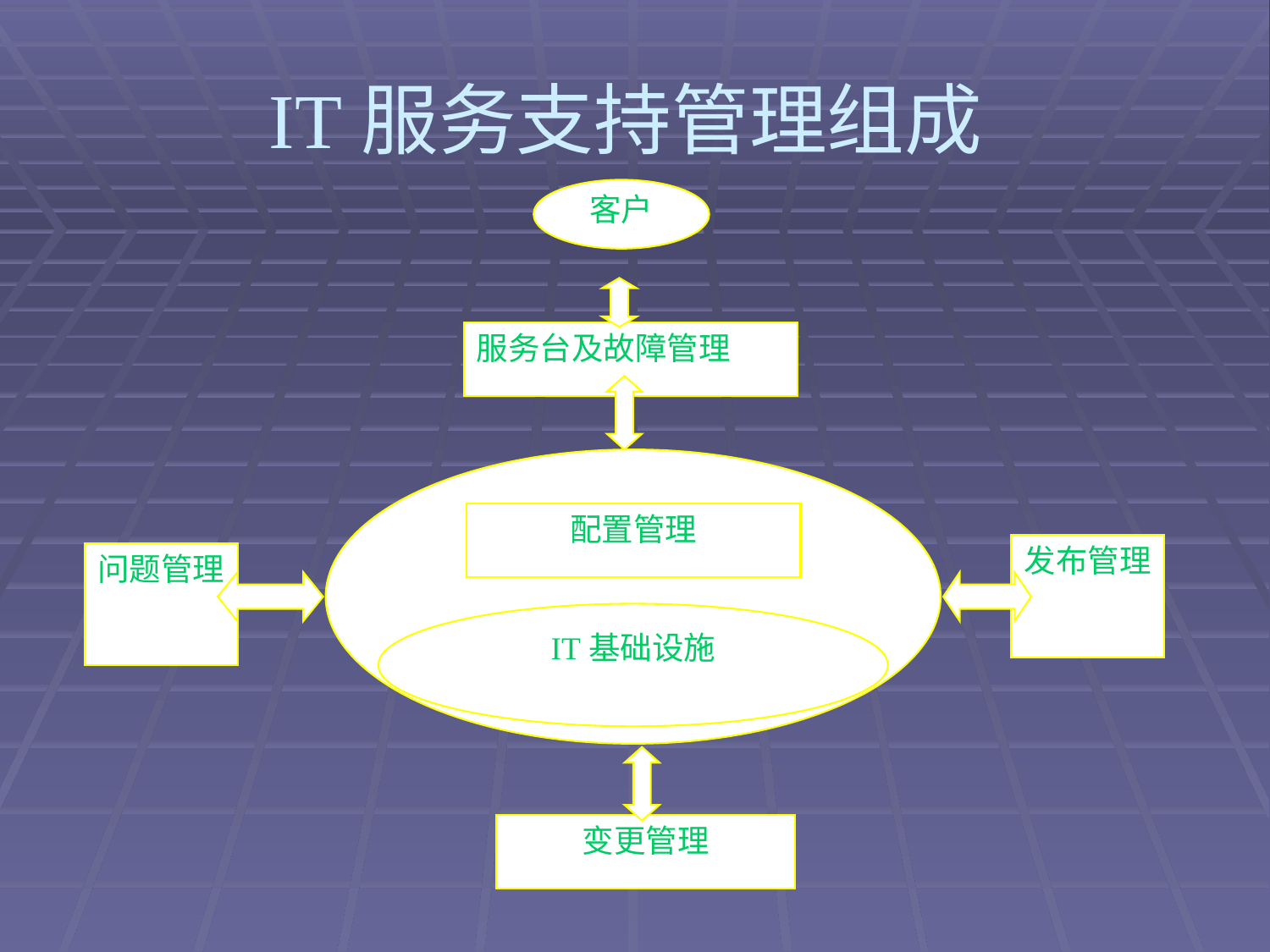

# IT服务支持管理组成
客户

服务台及故障管理

配置管理
发布管理
问题管理

IT基础设施

变更管理